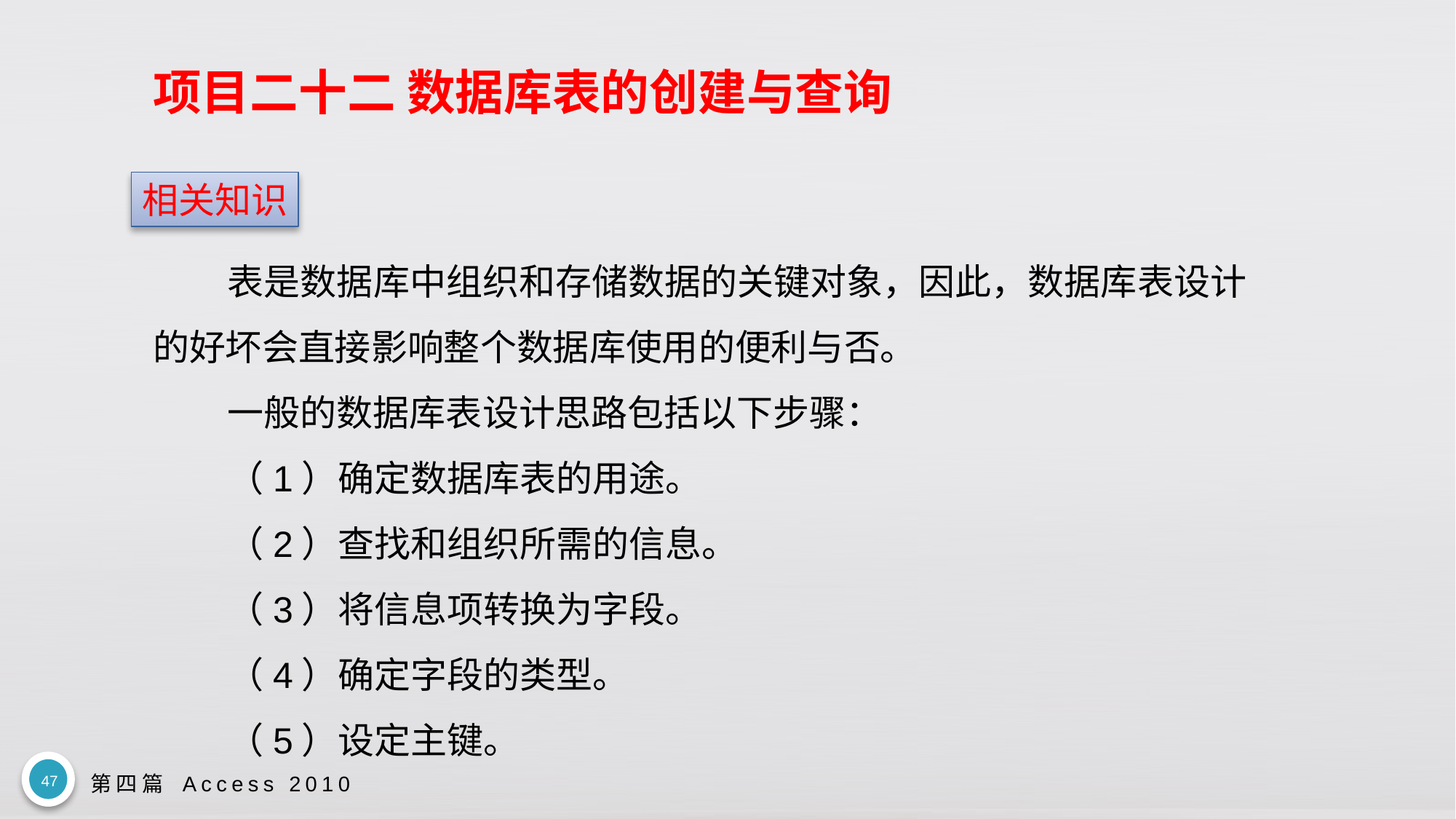

# 项目二十二 数据库表的创建与查询
相关知识
表是数据库中组织和存储数据的关键对象，因此，数据库表设计的好坏会直接影响整个数据库使用的便利与否。
一般的数据库表设计思路包括以下步骤：
（1）确定数据库表的用途。
（2）查找和组织所需的信息。
（3）将信息项转换为字段。
（4）确定字段的类型。
（5）设定主键。
47